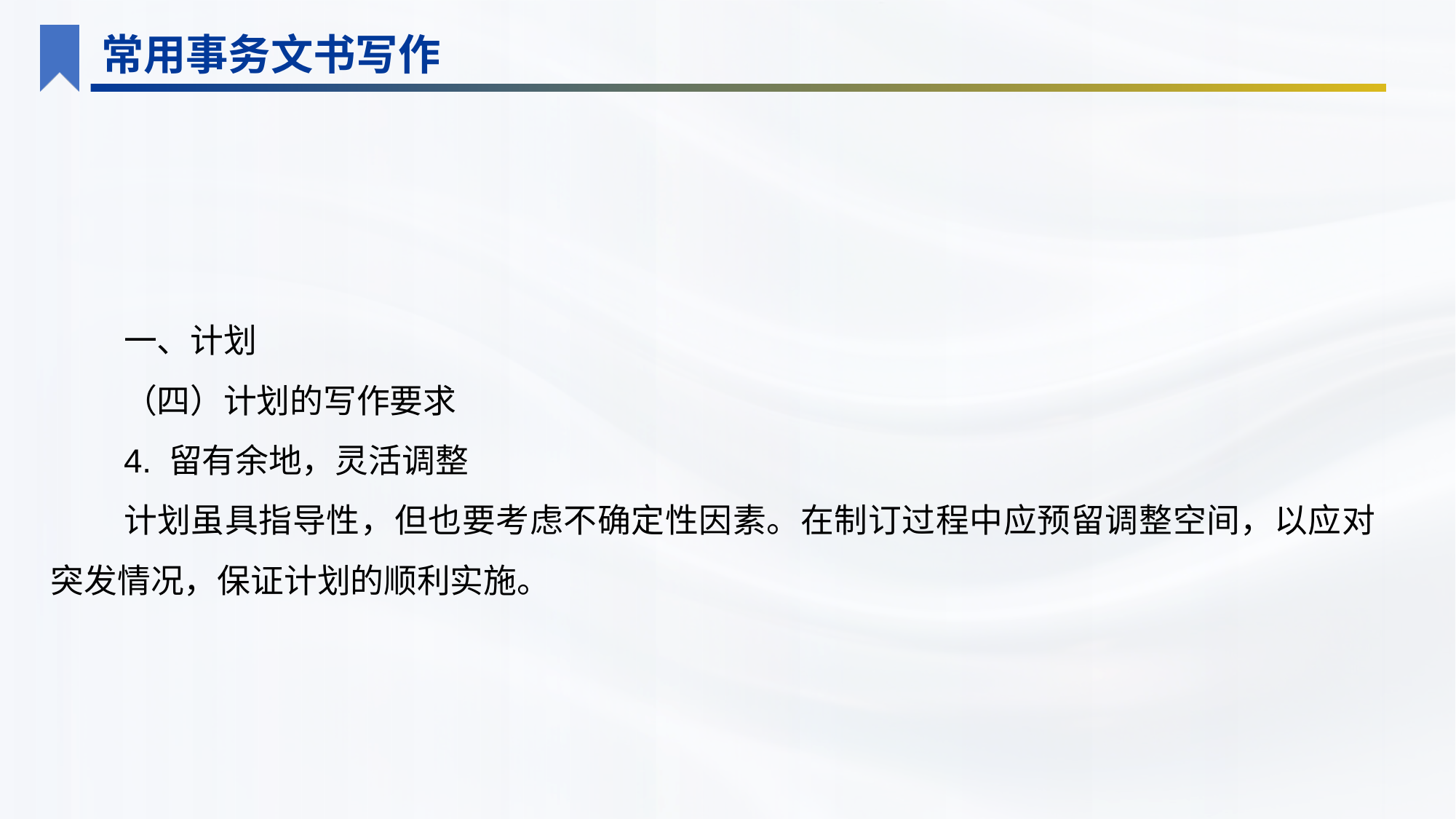

常用事务文书写作
一、计划
（四）计划的写作要求
4. 留有余地，灵活调整
计划虽具指导性，但也要考虑不确定性因素。在制订过程中应预留调整空间，以应对突发情况，保证计划的顺利实施。